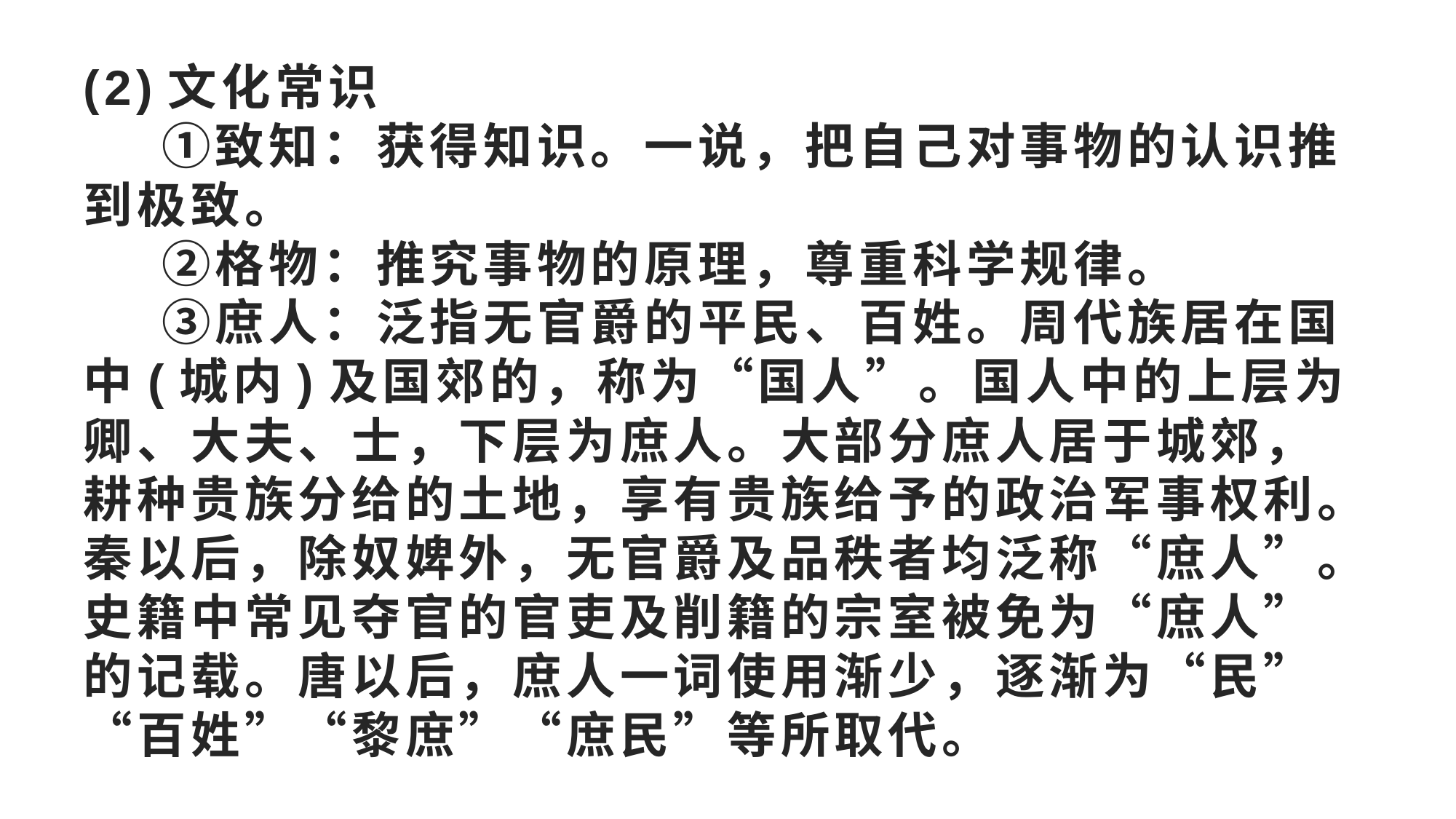

# (2)文化常识 ①致知：获得知识。一说，把自己对事物的认识推到极致。 ②格物：推究事物的原理，尊重科学规律。 ③庶人：泛指无官爵的平民、百姓。周代族居在国中(城内)及国郊的，称为“国人”。国人中的上层为卿、大夫、士，下层为庶人。大部分庶人居于城郊，耕种贵族分给的土地，享有贵族给予的政治军事权利。秦以后，除奴婢外，无官爵及品秩者均泛称“庶人”。史籍中常见夺官的官吏及削籍的宗室被免为“庶人”的记载。唐以后，庶人一词使用渐少，逐渐为“民”“百姓”“黎庶”“庶民”等所取代。